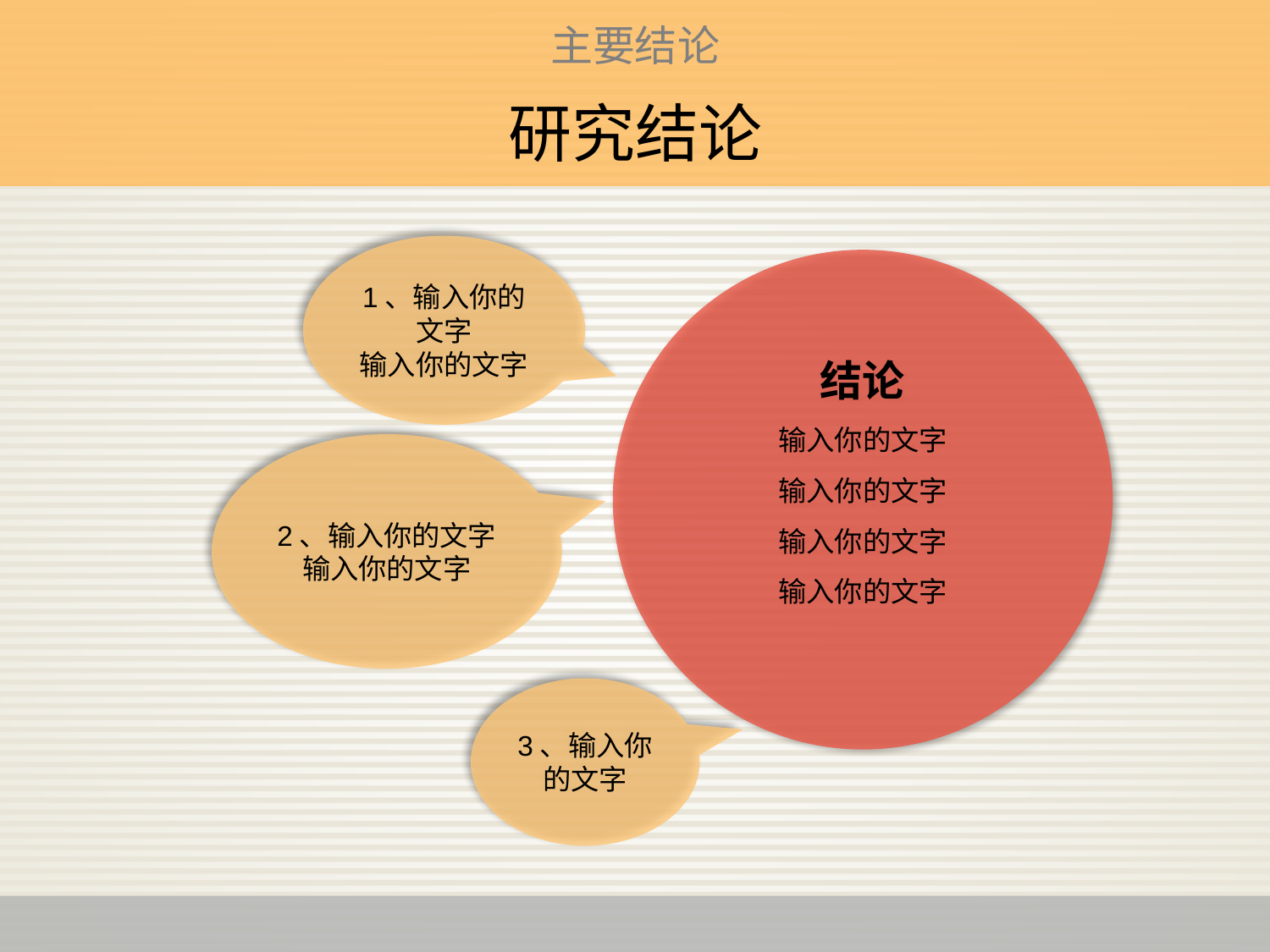

主要结论
# 研究结论
1、输入你的文字
输入你的文字
结论
输入你的文字
输入你的文字
输入你的文字
输入你的文字
2、输入你的文字
输入你的文字
3、输入你的文字